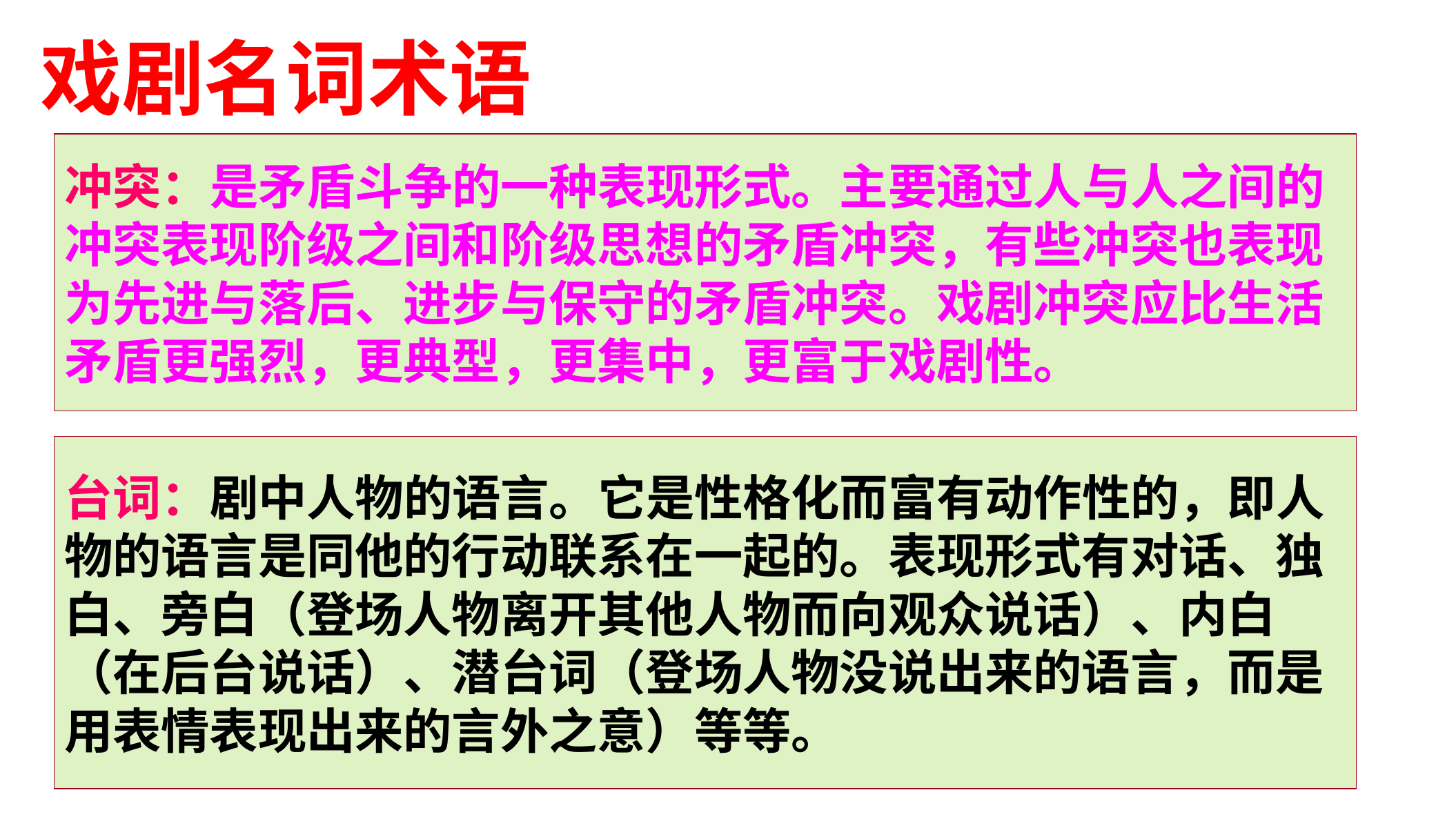

# 戏剧名词术语
冲突：是矛盾斗争的一种表现形式。主要通过人与人之间的冲突表现阶级之间和阶级思想的矛盾冲突，有些冲突也表现为先进与落后、进步与保守的矛盾冲突。戏剧冲突应比生活矛盾更强烈，更典型，更集中，更富于戏剧性。
台词：剧中人物的语言。它是性格化而富有动作性的，即人物的语言是同他的行动联系在一起的。表现形式有对话、独白、旁白（登场人物离开其他人物而向观众说话）、内白（在后台说话）、潜台词（登场人物没说出来的语言，而是用表情表现出来的言外之意）等等。